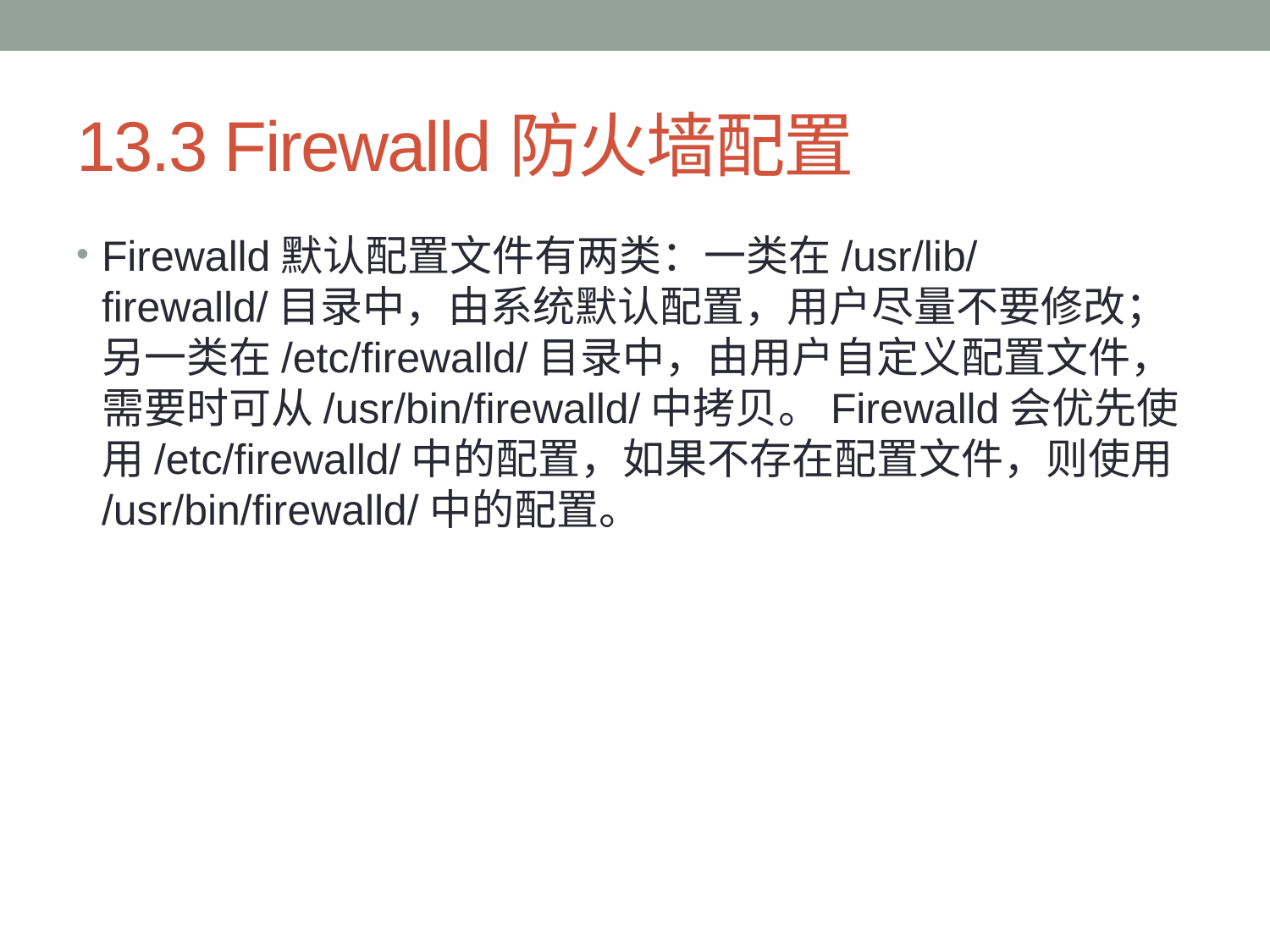

# 13.3 Firewalld防火墙配置
Firewalld默认配置文件有两类：一类在/usr/lib/firewalld/目录中，由系统默认配置，用户尽量不要修改；另一类在/etc/firewalld/目录中，由用户自定义配置文件，需要时可从/usr/bin/firewalld/中拷贝。Firewalld会优先使用/etc/firewalld/中的配置，如果不存在配置文件，则使用/usr/bin/firewalld/中的配置。